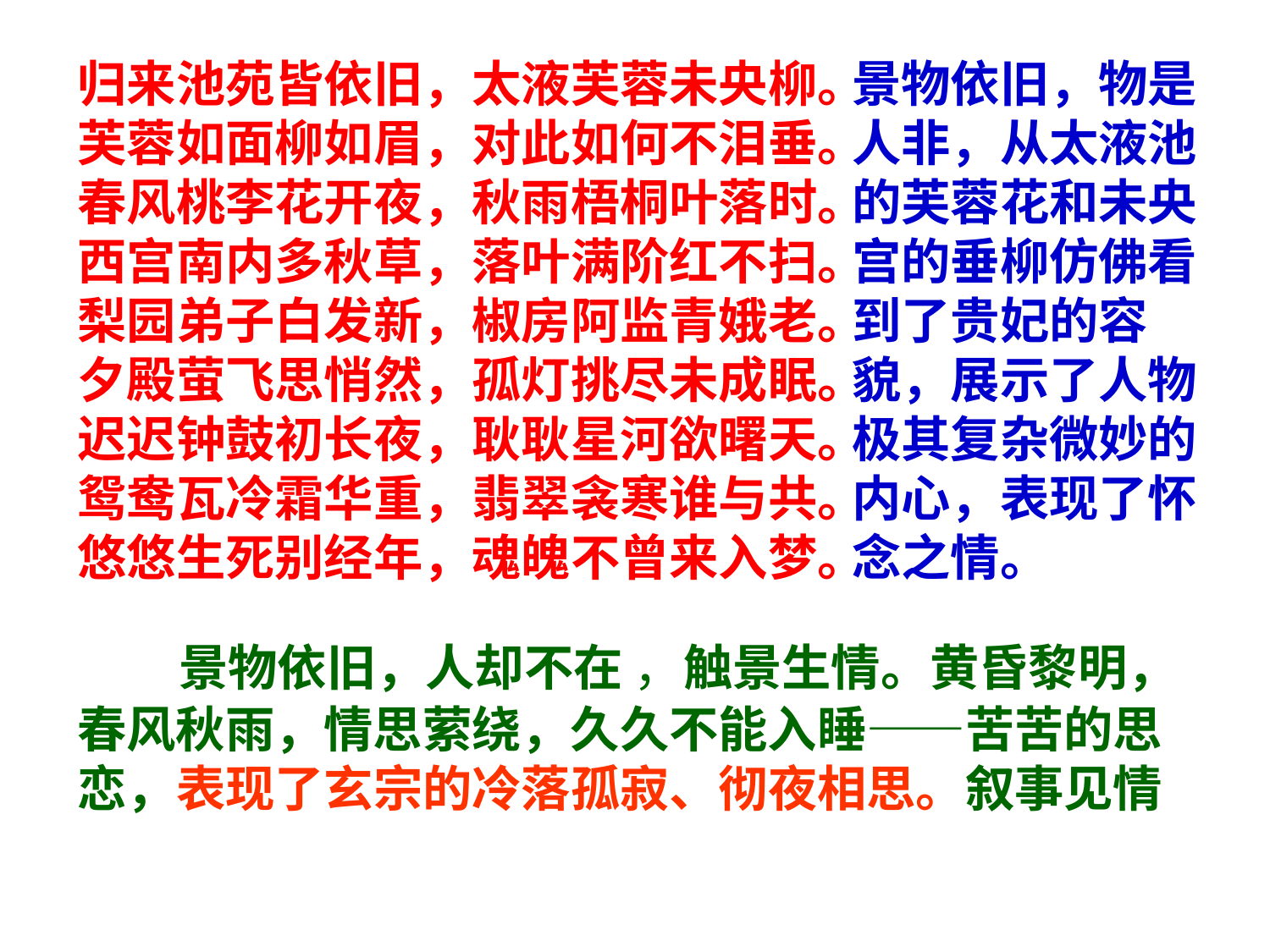

归来池苑皆依旧，太液芙蓉未央柳。
芙蓉如面柳如眉，对此如何不泪垂。
春风桃李花开夜，秋雨梧桐叶落时。
西宫南内多秋草，落叶满阶红不扫。
梨园弟子白发新，椒房阿监青娥老。
夕殿萤飞思悄然，孤灯挑尽未成眠。
迟迟钟鼓初长夜，耿耿星河欲曙天。
鸳鸯瓦冷霜华重，翡翠衾寒谁与共。
悠悠生死别经年，魂魄不曾来入梦。
景物依旧，物是人非，从太液池的芙蓉花和未央宫的垂柳仿佛看到了贵妃的容貌，展示了人物极其复杂微妙的内心，表现了怀念之情。
      景物依旧，人却不在 ，触景生情。黄昏黎明，春风秋雨，情思萦绕，久久不能入睡——苦苦的思恋，表现了玄宗的冷落孤寂、彻夜相思。叙事见情